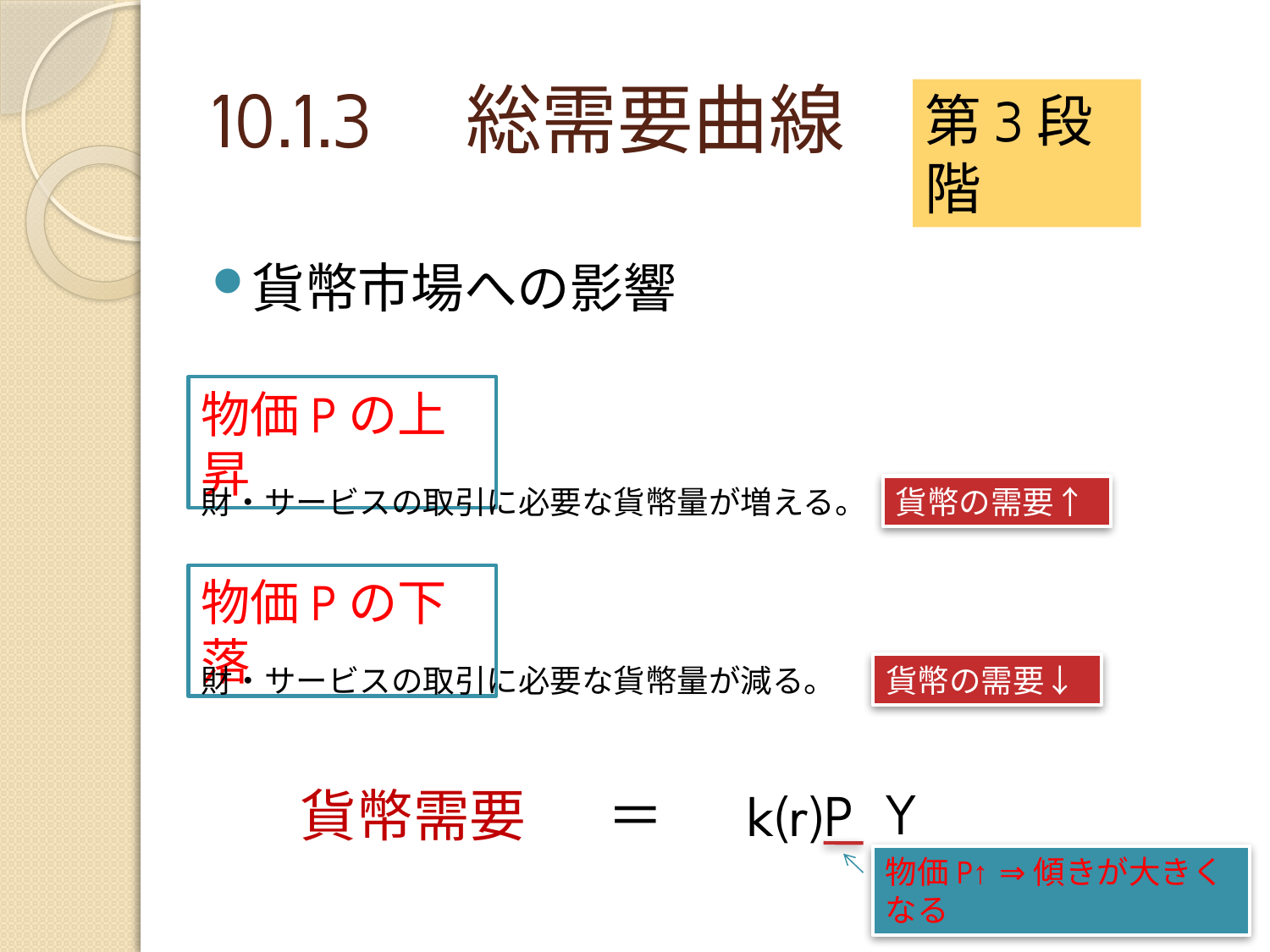

# 10.1.3　総需要曲線
第3段階
貨幣市場への影響

物価Pの上昇
財・サービスの取引に必要な貨幣量が増える。
貨幣の需要↑
物価Pの下落
財・サービスの取引に必要な貨幣量が減る。
貨幣の需要↓
　　Y
貨幣需要
＝
k(r)P
物価P↑⇒傾きが大きくなる